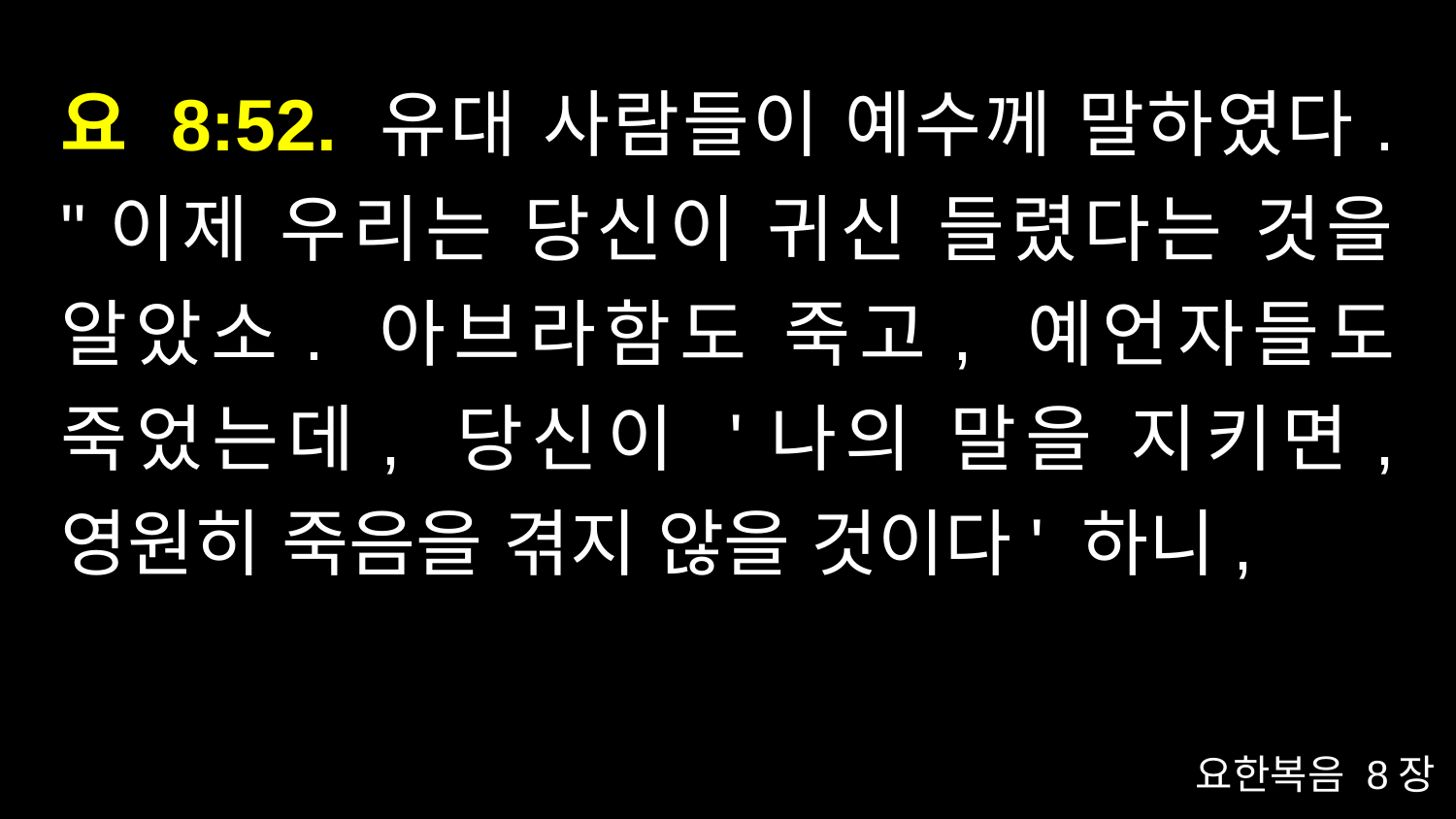

# 요 8:52. 유대 사람들이 예수께 말하였다. "이제 우리는 당신이 귀신 들렸다는 것을 알았소. 아브라함도 죽고, 예언자들도 죽었는데, 당신이 '나의 말을 지키면, 영원히 죽음을 겪지 않을 것이다' 하니,
요한복음 8장